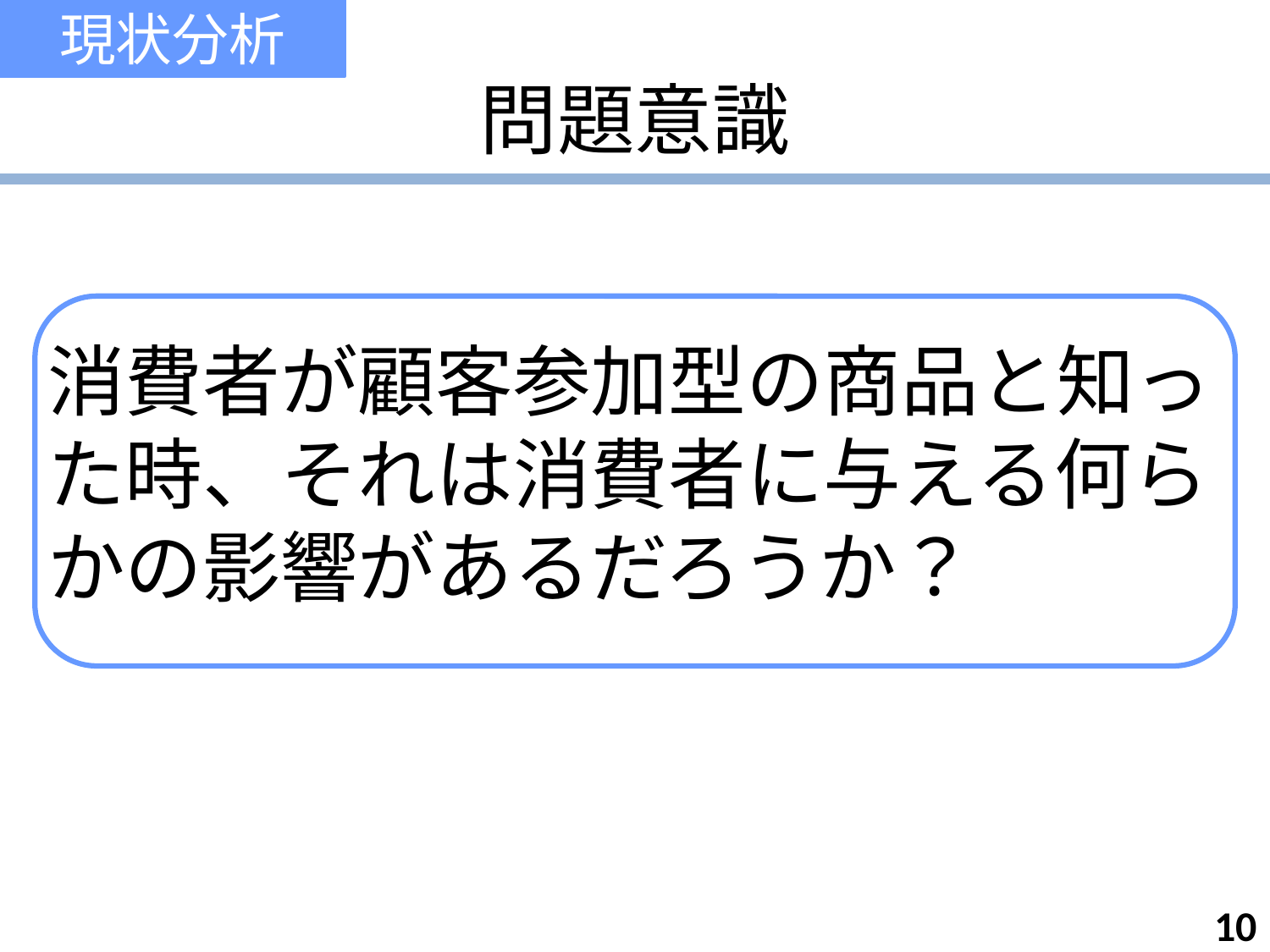

現状分析
# 問題意識

消費者が顧客参加型の商品と知った時、それは消費者に与える何らかの影響があるだろうか？
10